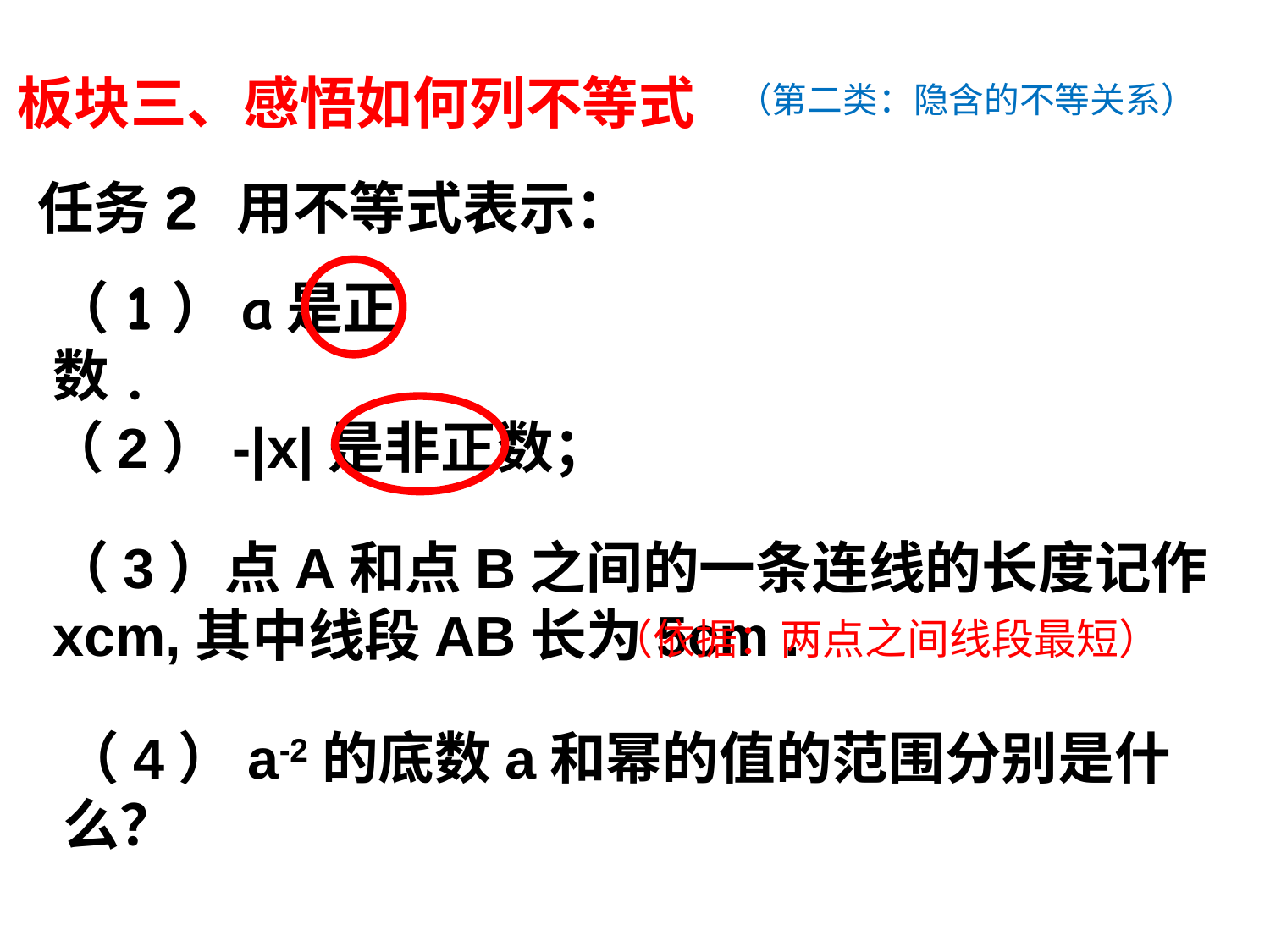

板块三、感悟如何列不等式
（第二类：隐含的不等关系）

任务2 用不等式表示：

（1）a是正数.

（2）-|x|是非正数；
（3）点A和点B之间的一条连线的长度记作xcm,其中线段AB长为5cm .
（依据：两点之间线段最短）
（4）a-2的底数a和幂的值的范围分别是什么？